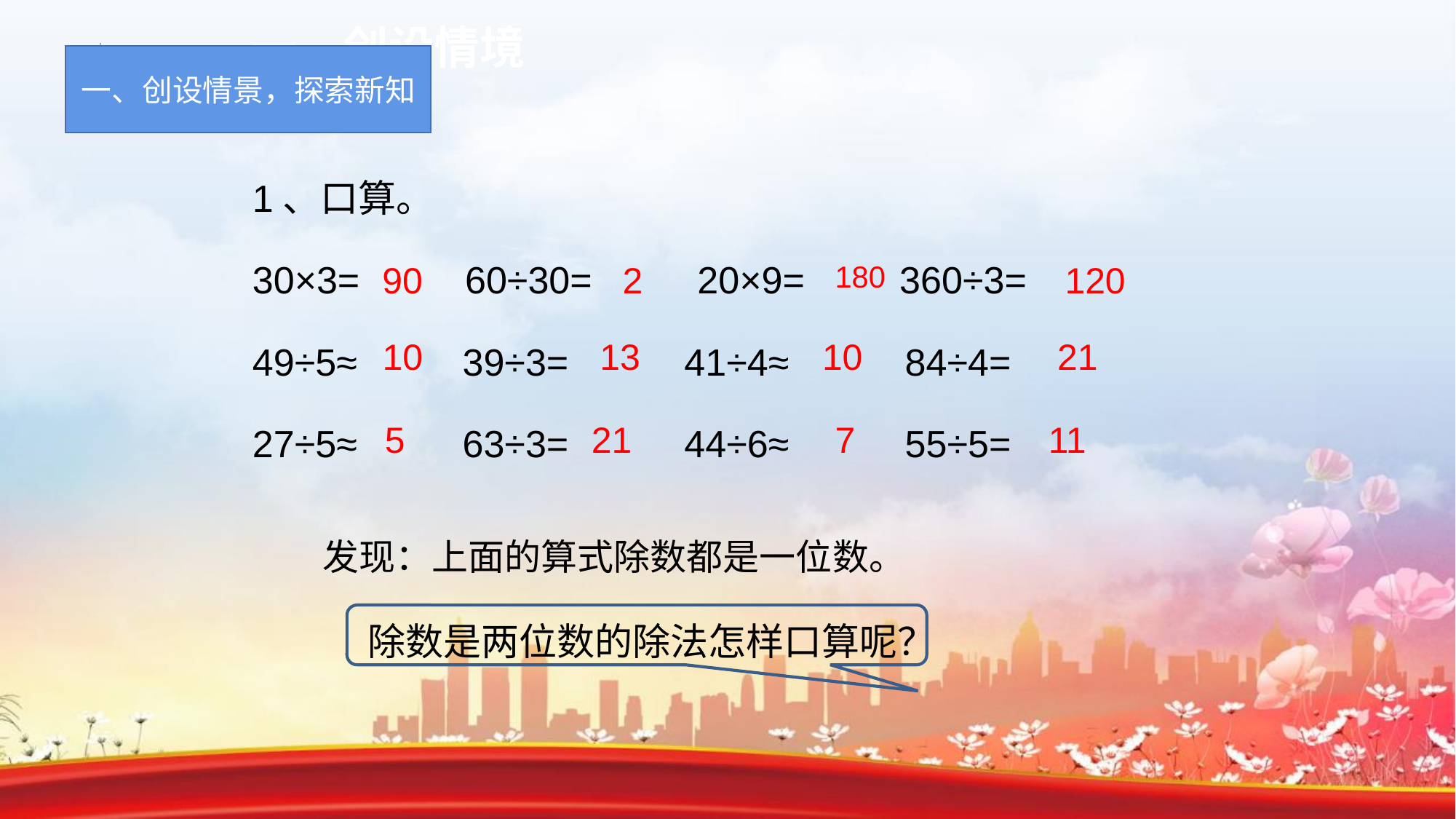

一、创设情境
一、创设情景，探索新知
1、口算。
30×3=          60÷30=          20×9=         360÷3=
49÷5≈          39÷3=           41÷4≈           84÷4=
27÷5≈          63÷3=           44÷6≈           55÷5=

90
2
180
120

10
13
10
21

7
11
5
21
发现：上面的算式除数都是一位数。

除数是两位数的除法怎样口算呢？